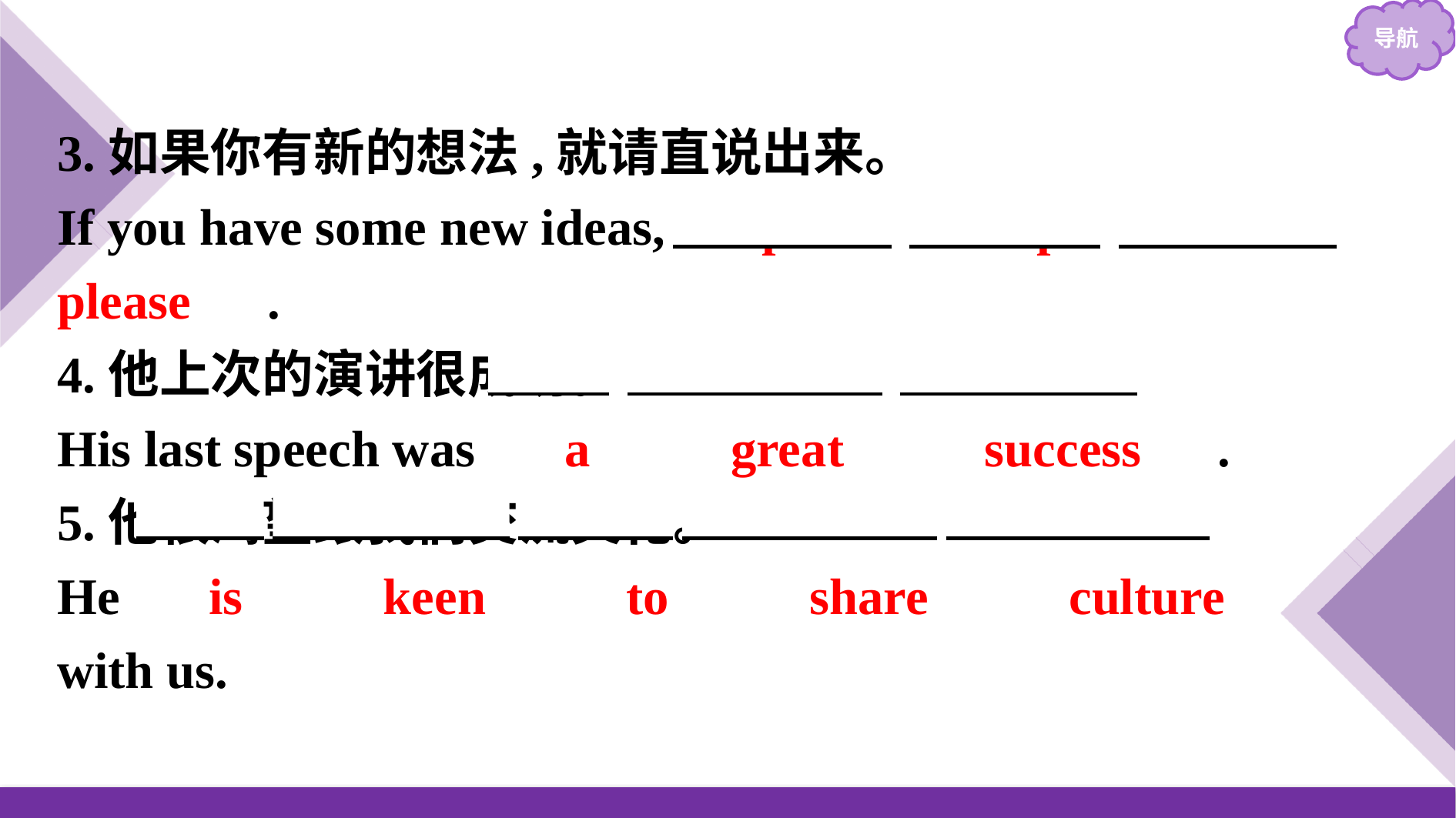

3.如果你有新的想法,就请直说出来。
If you have some new ideas,　speak　 　up　 　please　.
4.他上次的演讲很成功。
His last speech was 　a　 　great　 　success　.
5.他很渴望跟我们交流文化。
He 　is　 　keen　 　to　 　share　 　culture　 with us.